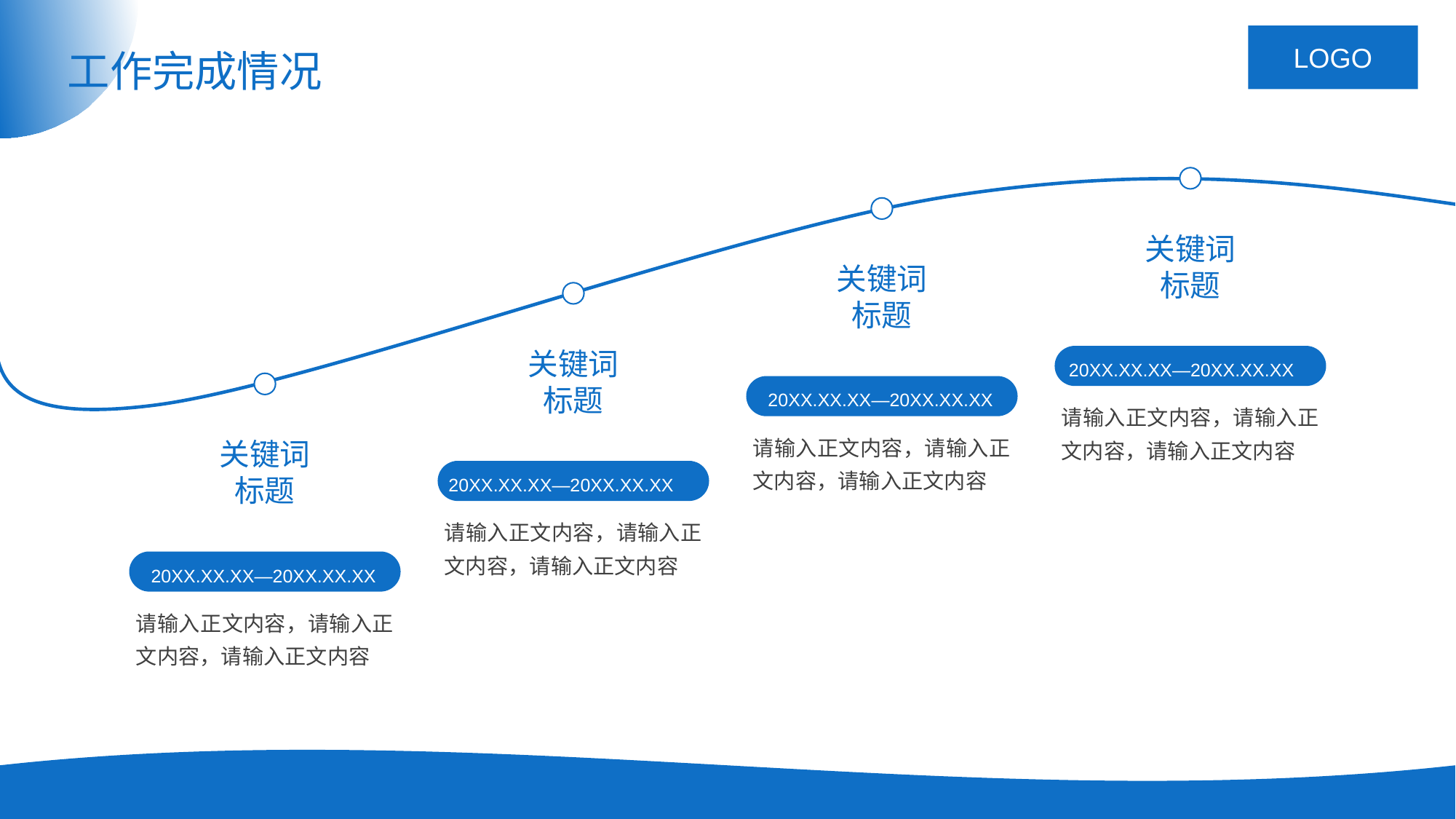

# 工作完成情况

关键词
标题

关键词
标题

关键词
标题

20XX.XX.XX—20XX.XX.XX
请输入正文内容，请输入正文内容，请输入正文内容

关键词
标题

20XX.XX.XX—20XX.XX.XX
请输入正文内容，请输入正文内容，请输入正文内容

20XX.XX.XX—20XX.XX.XX
请输入正文内容，请输入正文内容，请输入正文内容

20XX.XX.XX—20XX.XX.XX
请输入正文内容，请输入正文内容，请输入正文内容